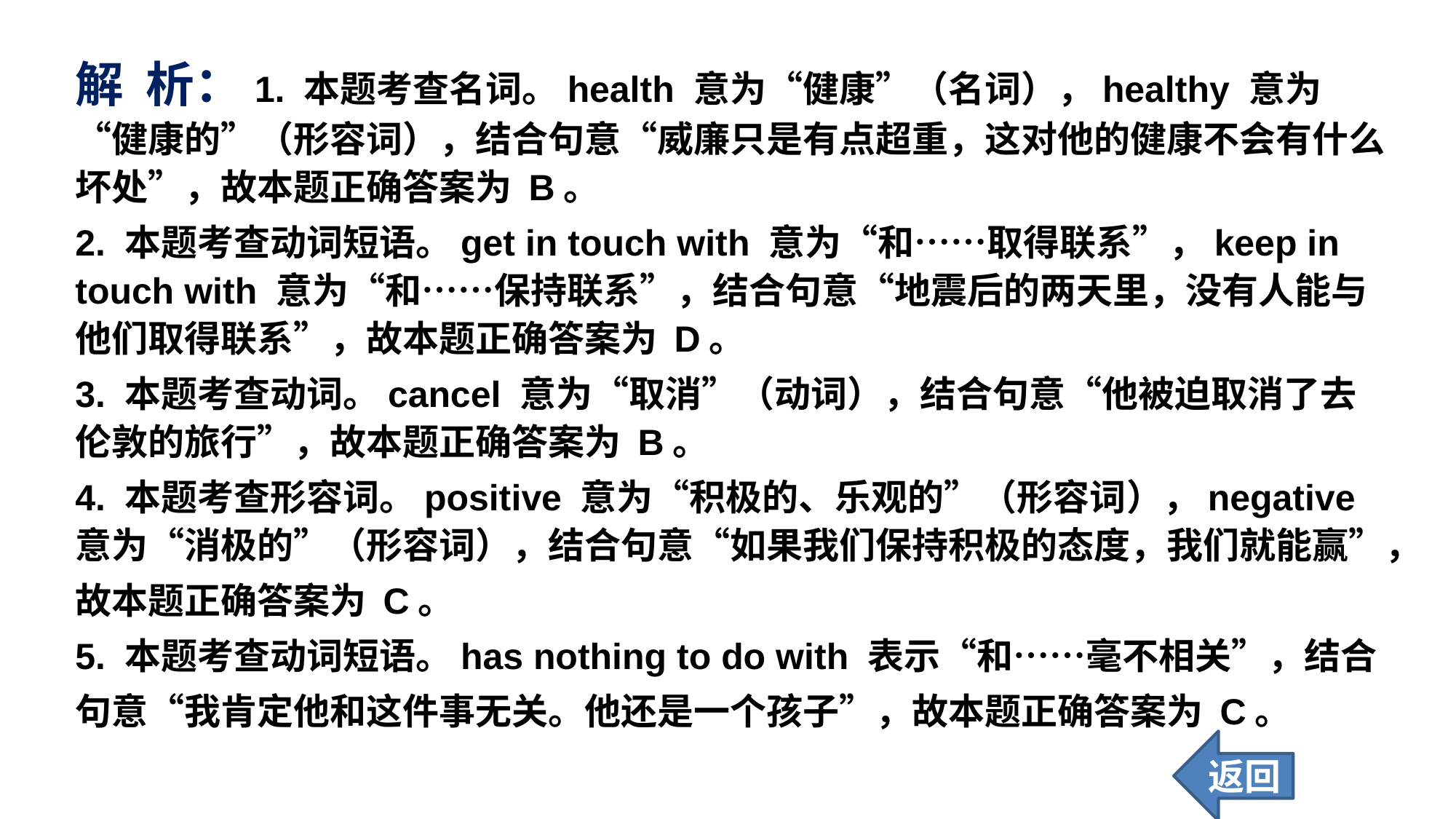

解  析：1. 本题考查名词。health 意为“健康”（名词），healthy 意为“健康的”（形容词），结合句意“威廉只是有点超重，这对他的健康不会有什么坏处”，故本题正确答案为 B。
2. 本题考查动词短语。get in touch with 意为“和……取得联系”，keep in touch with 意为“和……保持联系”，结合句意“地震后的两天里，没有人能与他们取得联系”，故本题正确答案为 D。
3. 本题考查动词。cancel 意为“取消”（动词），结合句意“他被迫取消了去伦敦的旅行”，故本题正确答案为 B。
4. 本题考查形容词。positive 意为“积极的、乐观的”（形容词），negative 意为“消极的”（形容词），结合句意“如果我们保持积极的态度，我们就能赢”，
故本题正确答案为 C。
5. 本题考查动词短语。has nothing to do with 表示“和……毫不相关”，结合
句意“我肯定他和这件事无关。他还是一个孩子”，故本题正确答案为 C。
返回
32